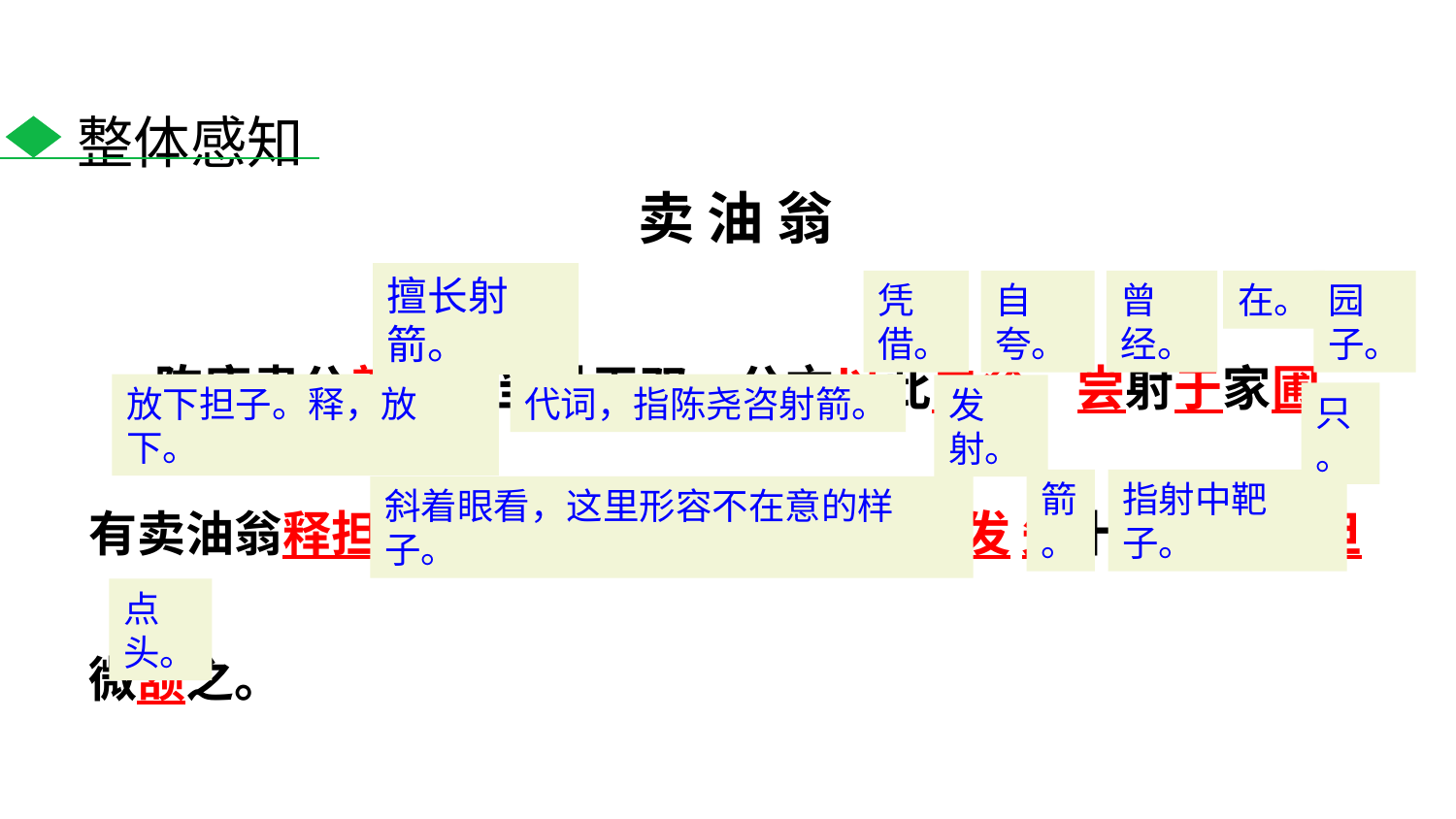

整体感知

卖 油 翁
擅长射箭。
     陈康肃公善射，当世无双，公亦以此自矜。尝射于家圃，有卖油翁释担而立，睨之久而不去。见其发 矢十中八九，但微颔之。
凭借。
自夸。
曾经。
在。
园子。
放下担子。释，放下。
代词，指陈尧咨射箭。
发射。
只。
箭。
指射中靶子。
斜着眼看，这里形容不在意的样子。
点头。